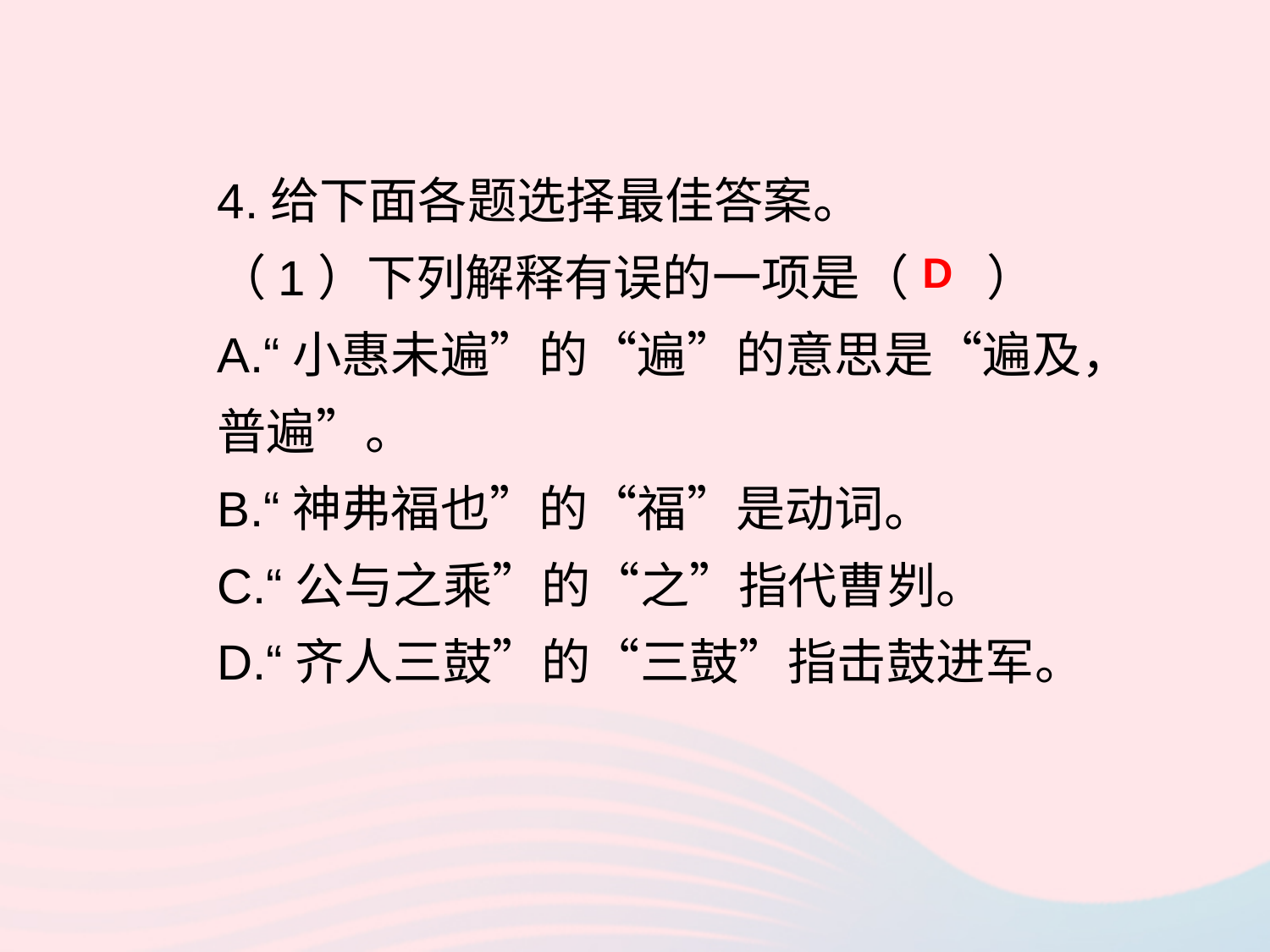

4.给下面各题选择最佳答案。
（1）下列解释有误的一项是（       ）
A.“小惠未遍”的“遍”的意思是“遍及，普遍”。
B.“神弗福也”的“福”是动词。
C.“公与之乘”的“之”指代曹刿。
D.“齐人三鼓”的“三鼓”指击鼓进军。
D